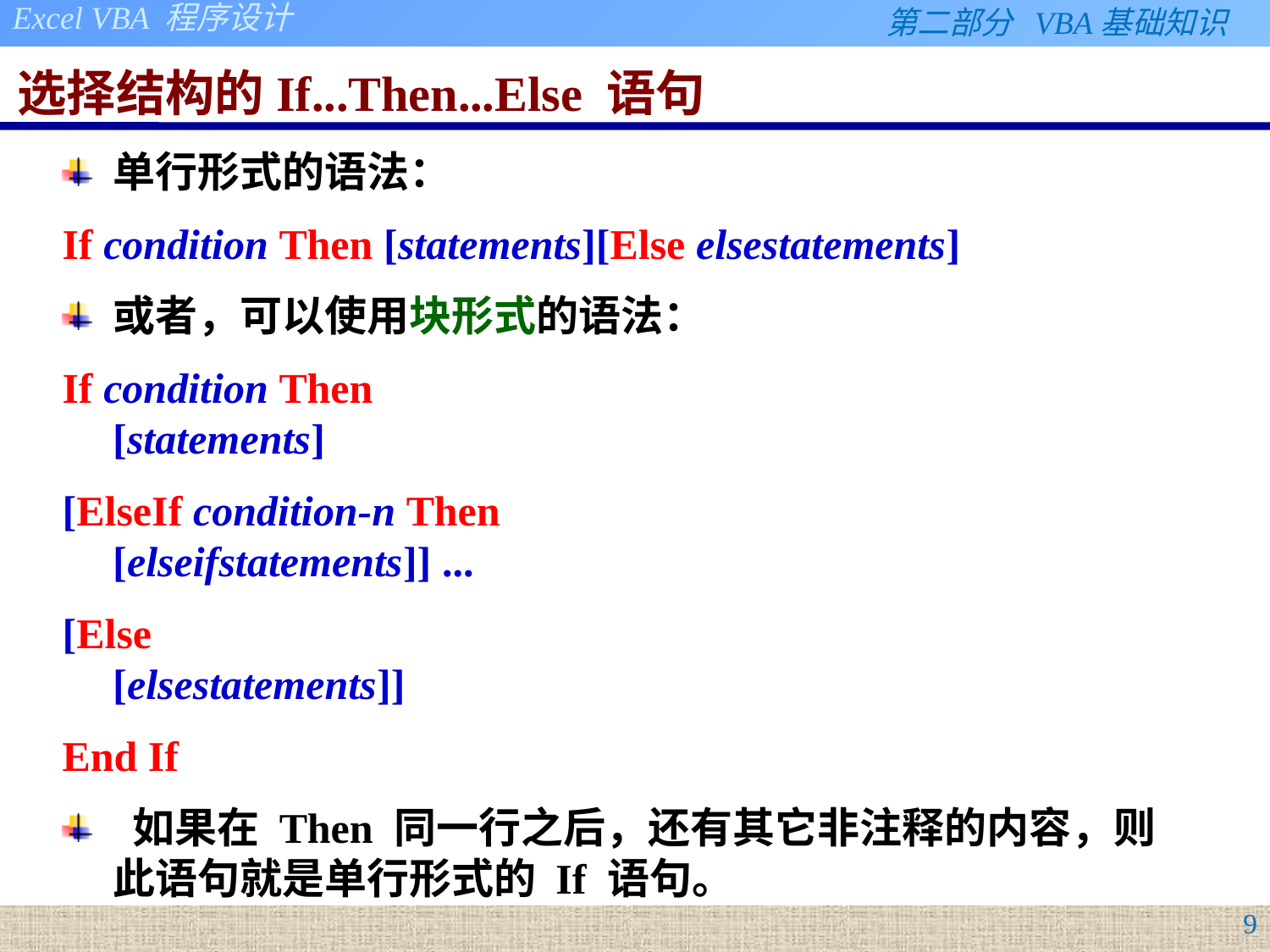

# 选择结构的If...Then...Else 语句
单行形式的语法：
If condition Then [statements][Else elsestatements]
或者，可以使用块形式的语法：
If condition Then
[statements]
[ElseIf condition-n Then
[elseifstatements]] ...
[Else
[elsestatements]]
End If
 如果在 Then 同一行之后，还有其它非注释的内容，则此语句就是单行形式的 If 语句。